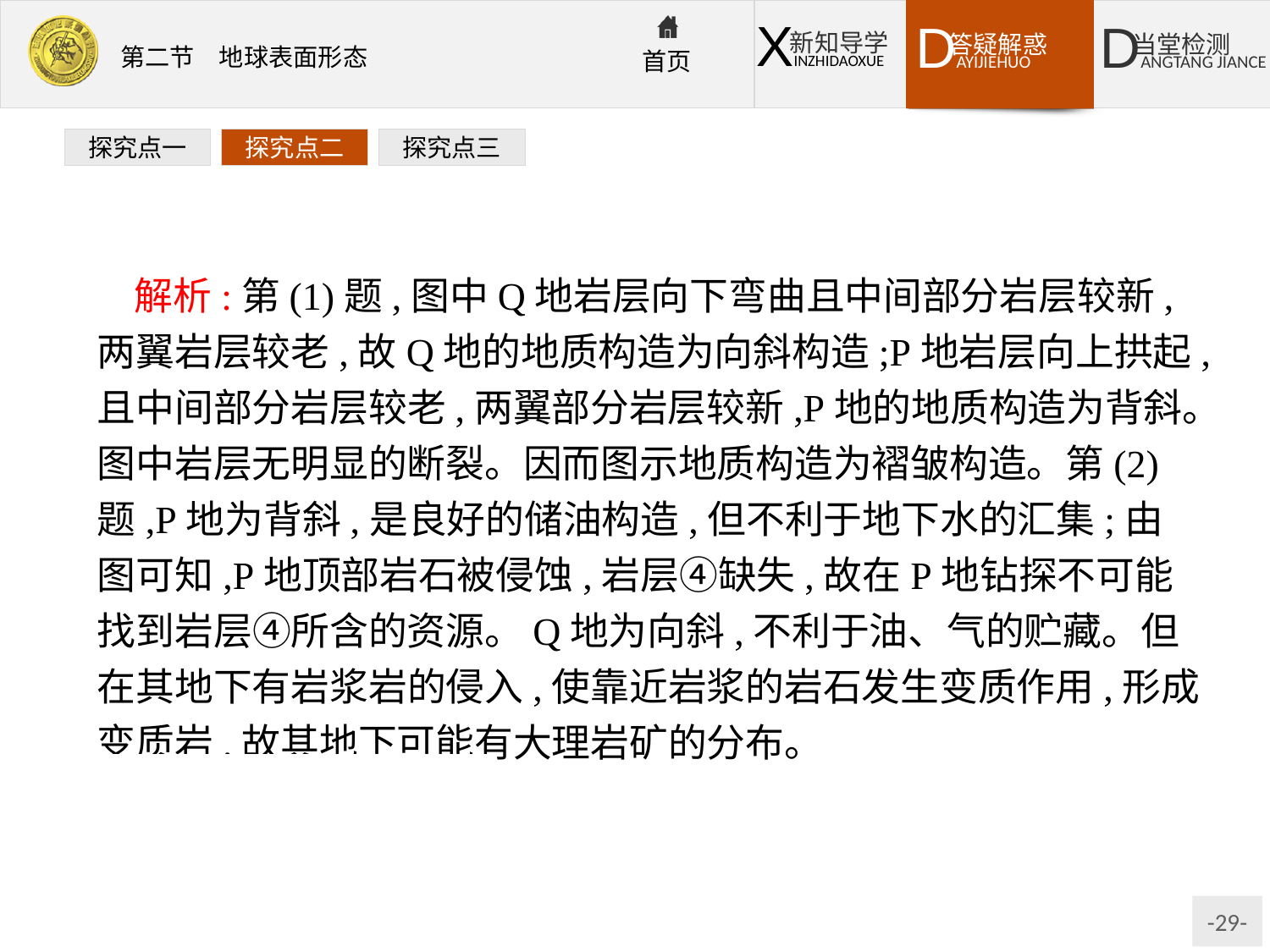

探究点一
探究点二
探究点三
解析:第(1)题,图中Q地岩层向下弯曲且中间部分岩层较新,两翼岩层较老,故Q地的地质构造为向斜构造;P地岩层向上拱起,且中间部分岩层较老,两翼部分岩层较新,P地的地质构造为背斜。图中岩层无明显的断裂。因而图示地质构造为褶皱构造。第(2)题,P地为背斜,是良好的储油构造,但不利于地下水的汇集;由图可知,P地顶部岩石被侵蚀,岩层④缺失,故在P地钻探不可能找到岩层④所含的资源。Q地为向斜,不利于油、气的贮藏。但在其地下有岩浆岩的侵入,使靠近岩浆的岩石发生变质作用,形成变质岩,故其地下可能有大理岩矿的分布。
答案:(1)D　(2)B